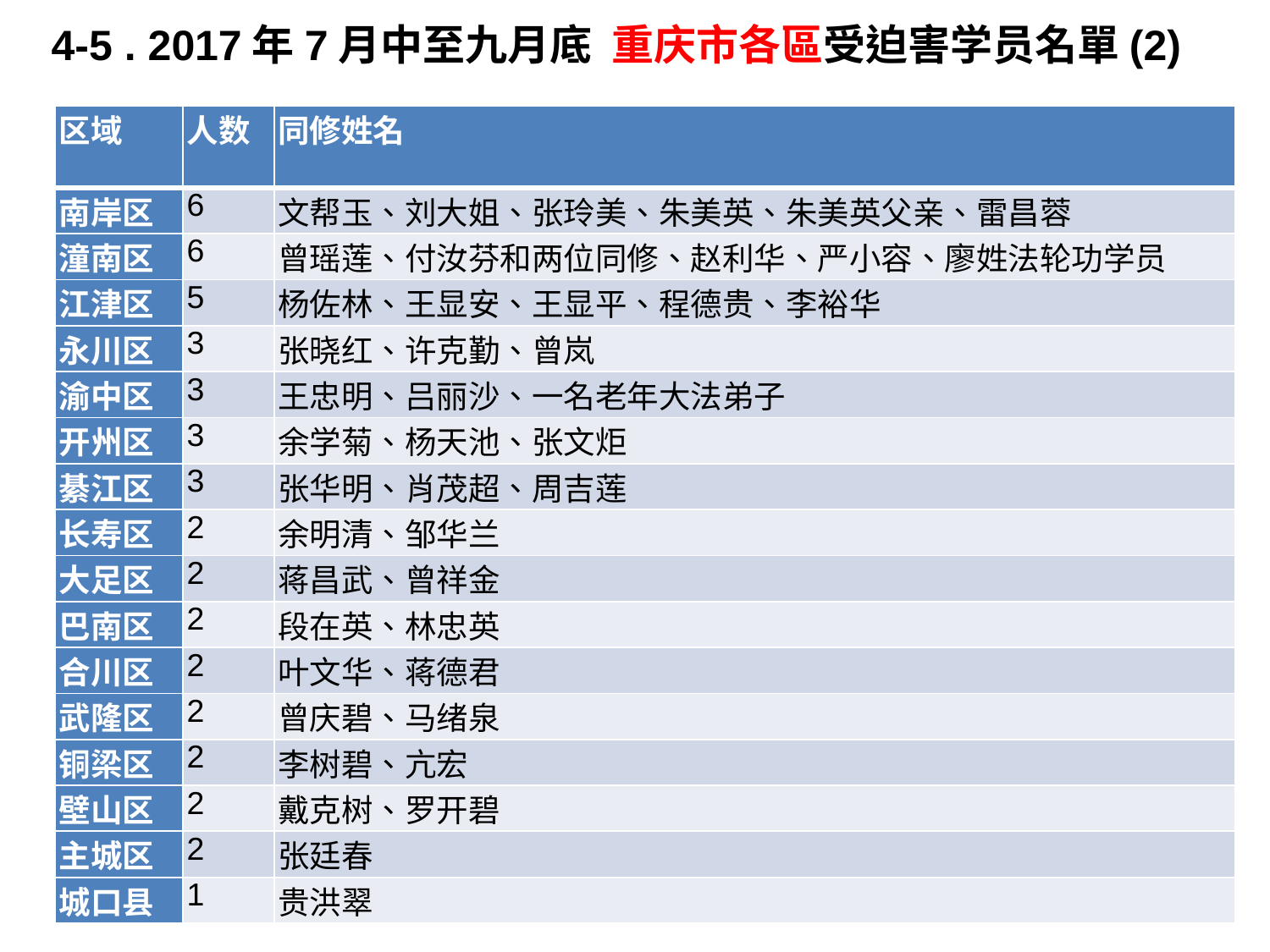

4-5 . 2017年7月中至九月底  重庆市各區受迫害学员名單(2)
| 区域 | 人数 | 同修姓名 |
| --- | --- | --- |
| 南岸区 | 6 | 文帮玉、刘大姐、张玲美、朱美英、朱美英父亲、雷昌蓉 |
| 潼南区 | 6 | 曾瑶莲、付汝芬和两位同修、赵利华、严小容、廖姓法轮功学员 |
| 江津区 | 5 | 杨佐林、王显安、王显平、程德贵、李裕华 |
| 永川区 | 3 | 张晓红、许克勤、曾岚 |
| 渝中区 | 3 | 王忠明、吕丽沙、一名老年大法弟子 |
| 开州区 | 3 | 余学菊、杨天池、张文炬 |
| 綦江区 | 3 | 张华明、肖茂超、周吉莲 |
| 长寿区 | 2 | 余明清、邹华兰 |
| 大足区 | 2 | 蒋昌武、曾祥金 |
| 巴南区 | 2 | 段在英、林忠英 |
| 合川区 | 2 | 叶文华、蒋德君 |
| 武隆区 | 2 | 曾庆碧、马绪泉 |
| 铜梁区 | 2 | 李树碧、亢宏 |
| 壁山区 | 2 | 戴克树、罗开碧 |
| 主城区 | 2 | 张廷春 |
| 城口县 | 1 | 贵洪翠 |